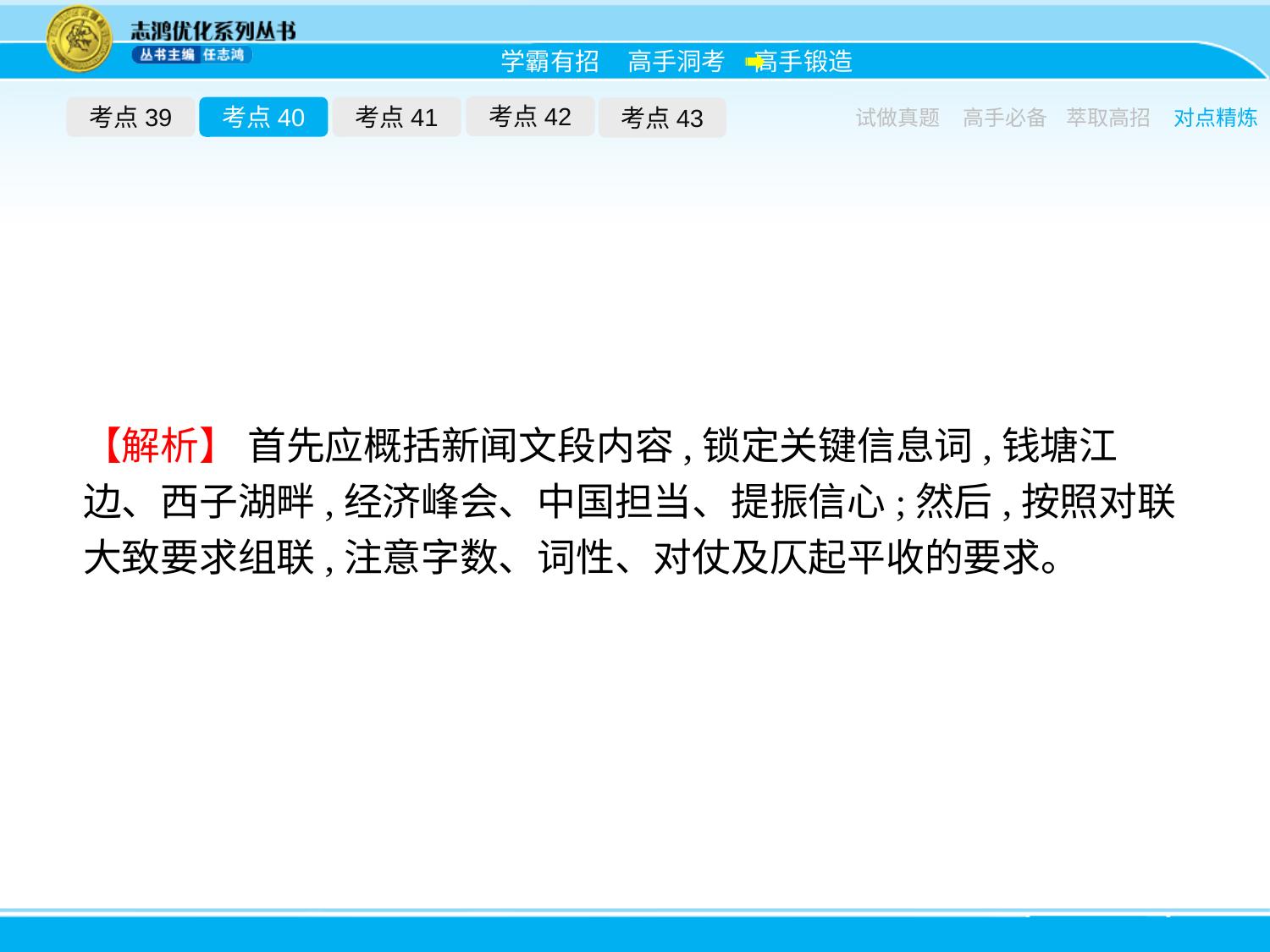

考点42
考点39
考点40
考点41
考点43
试做真题
高手必备
萃取高招
对点精炼
【解析】 首先应概括新闻文段内容,锁定关键信息词,钱塘江边、西子湖畔,经济峰会、中国担当、提振信心;然后,按照对联大致要求组联,注意字数、词性、对仗及仄起平收的要求。